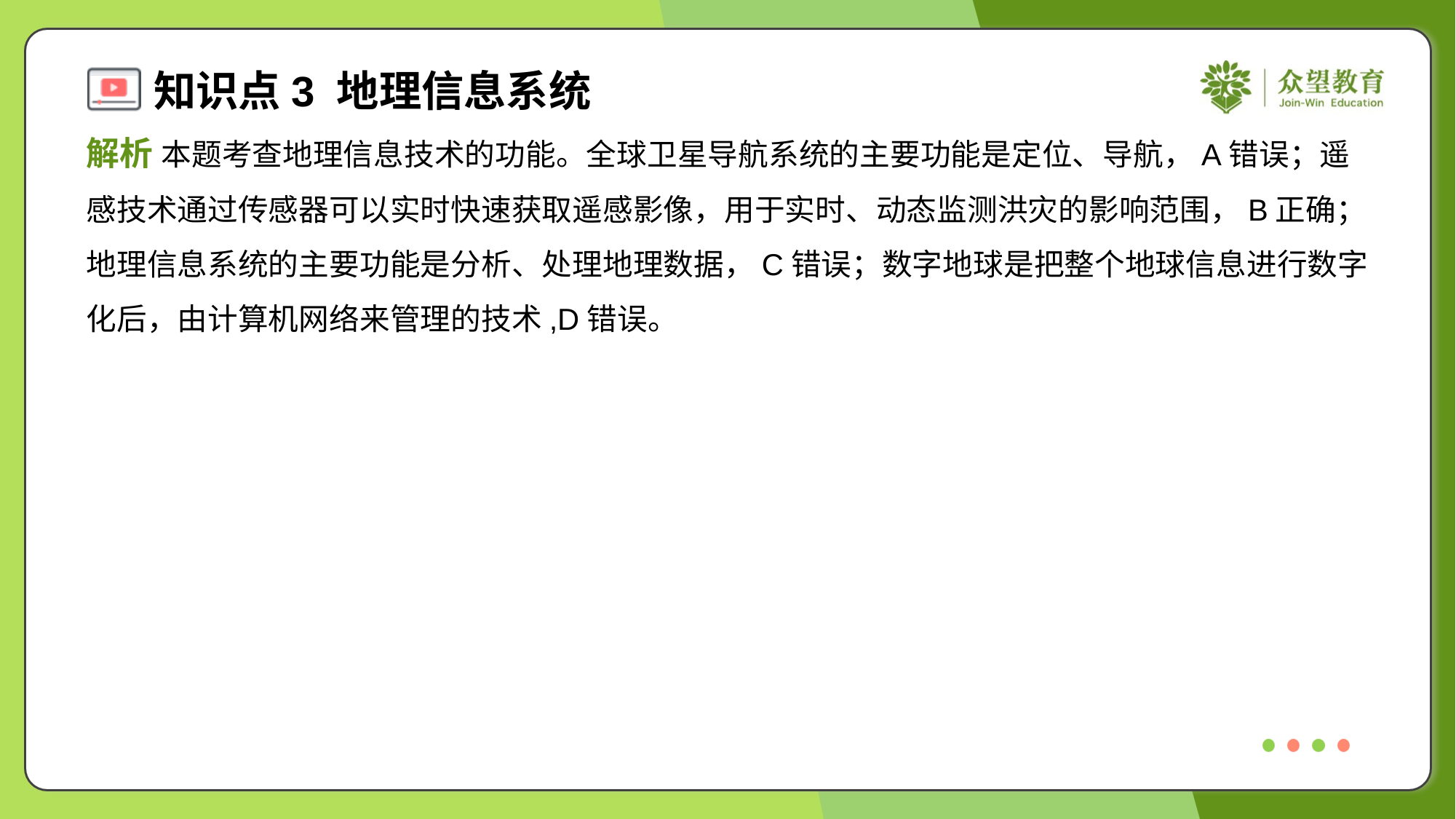

解析 本题考查地理信息技术的功能。全球卫星导航系统的主要功能是定位、导航，A错误；遥
感技术通过传感器可以实时快速获取遥感影像，用于实时、动态监测洪灾的影响范围，B正确；
地理信息系统的主要功能是分析、处理地理数据，C错误；数字地球是把整个地球信息进行数字
化后，由计算机网络来管理的技术,D错误。